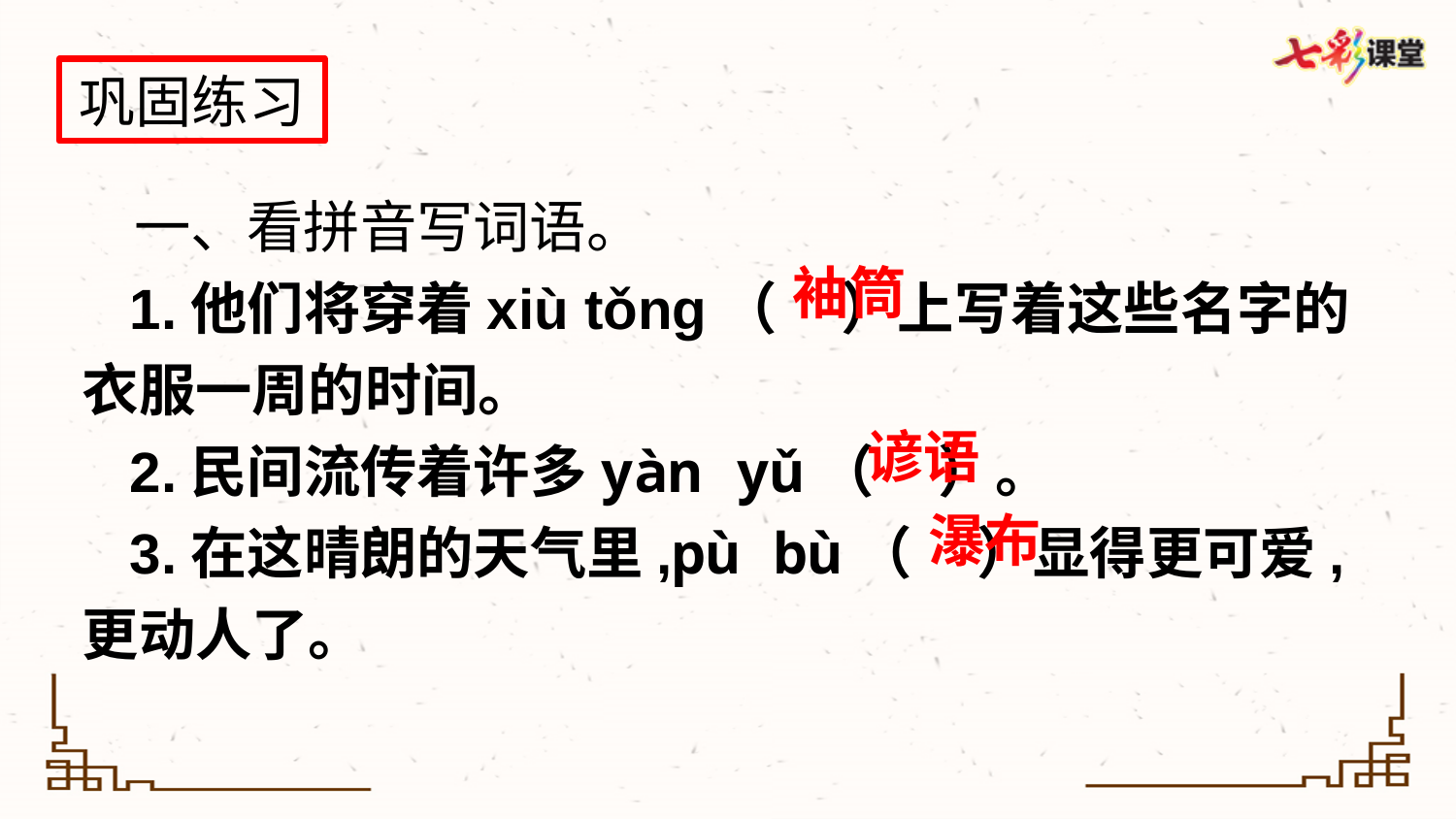

巩固练习
   一、看拼音写词语。
   1.他们将穿着xiù tǒng（     ）上写着这些名字的衣服一周的时间。
   2.民间流传着许多yàn yǔ（     ）。
   3.在这晴朗的天气里,pù bù（     ）显得更可爱,更动人了。
袖筒
谚语
瀑布